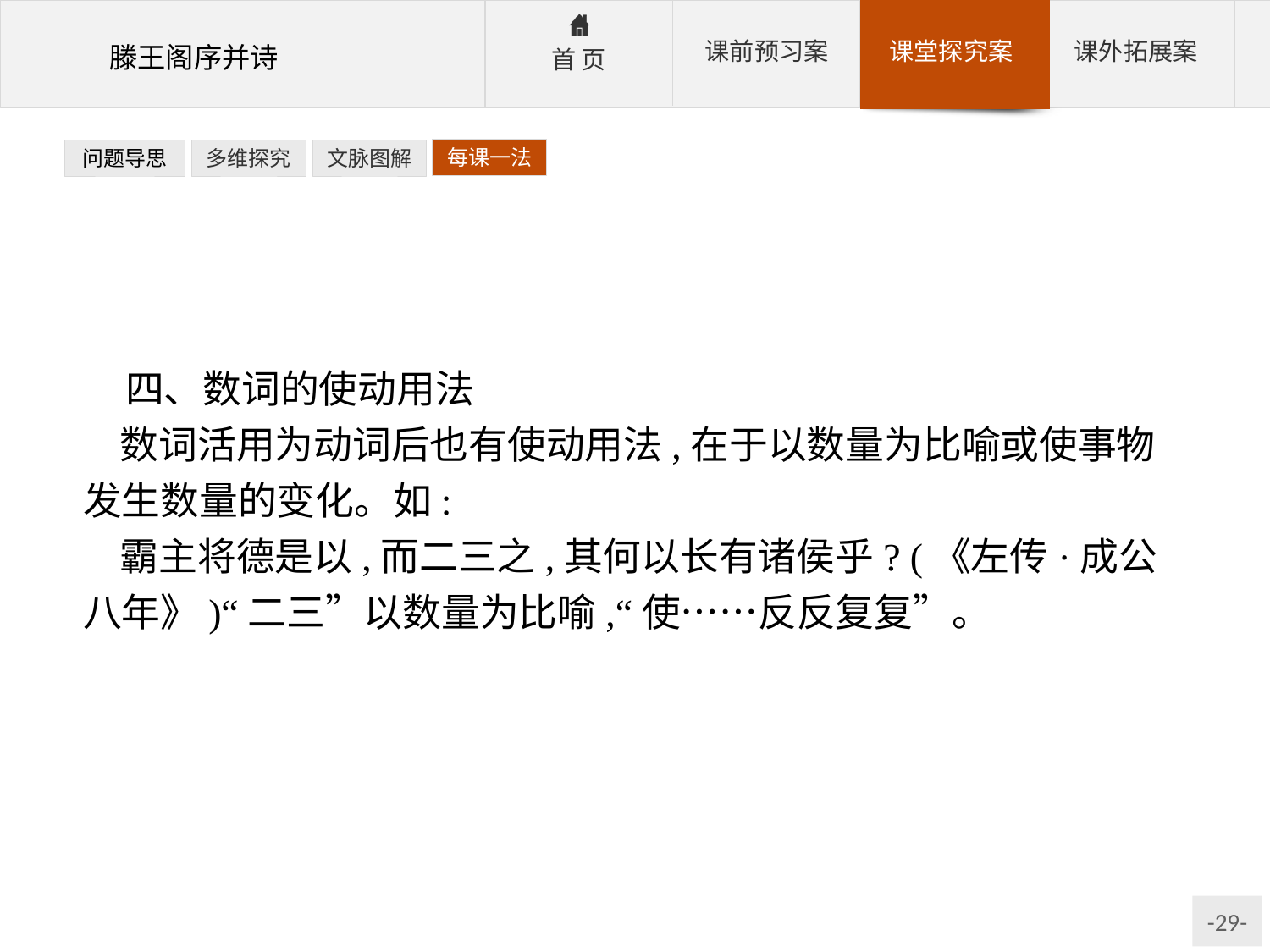

每课一法
问题导思
多维探究
文脉图解
四、数词的使动用法
数词活用为动词后也有使动用法,在于以数量为比喻或使事物发生数量的变化。如:
霸主将德是以,而二三之,其何以长有诸侯乎? (《左传·成公八年》)“二三”以数量为比喻,“使……反反复复”。